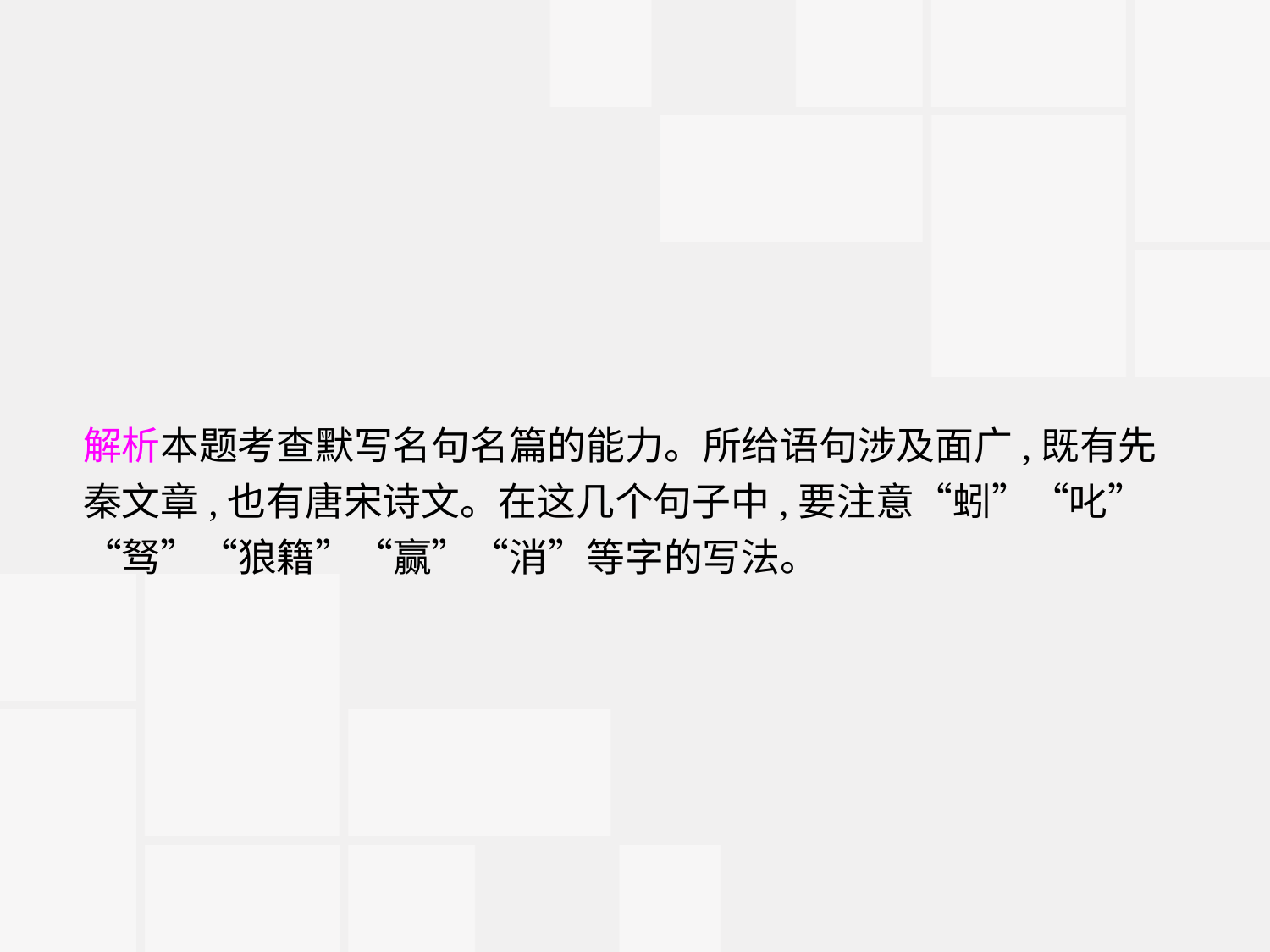

解析本题考查默写名句名篇的能力。所给语句涉及面广,既有先秦文章,也有唐宋诗文。在这几个句子中,要注意“蚓”“叱”“驽”“狼籍”“赢”“消”等字的写法。